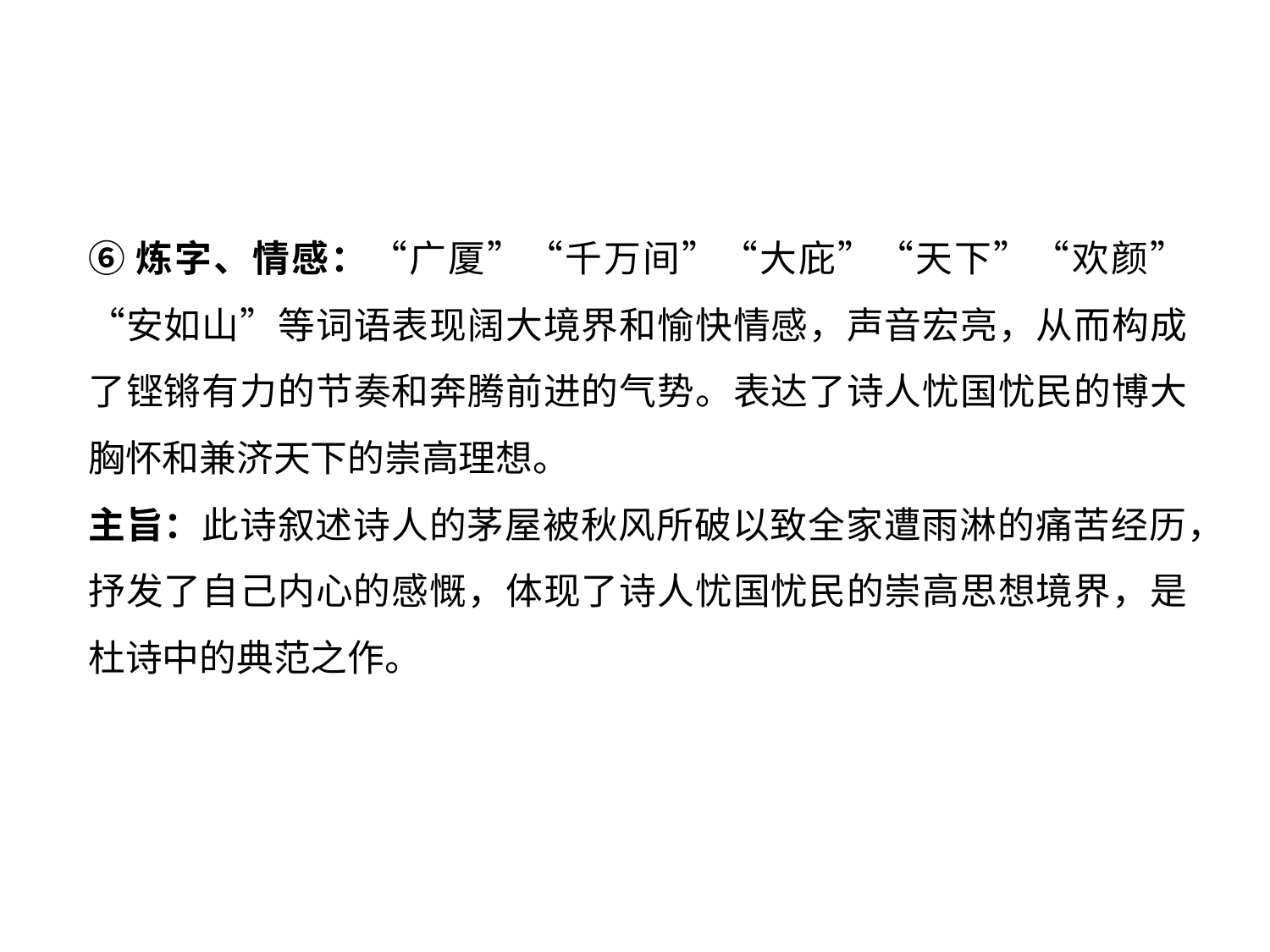

⑥炼字、情感：“广厦”“千万间”“大庇”“天下”“欢颜”“安如山”等词语表现阔大境界和愉快情感，声音宏亮，从而构成了铿锵有力的节奏和奔腾前进的气势。表达了诗人忧国忧民的博大胸怀和兼济天下的崇高理想。
主旨：此诗叙述诗人的茅屋被秋风所破以致全家遭雨淋的痛苦经历，抒发了自己内心的感慨，体现了诗人忧国忧民的崇高思想境界，是杜诗中的典范之作。